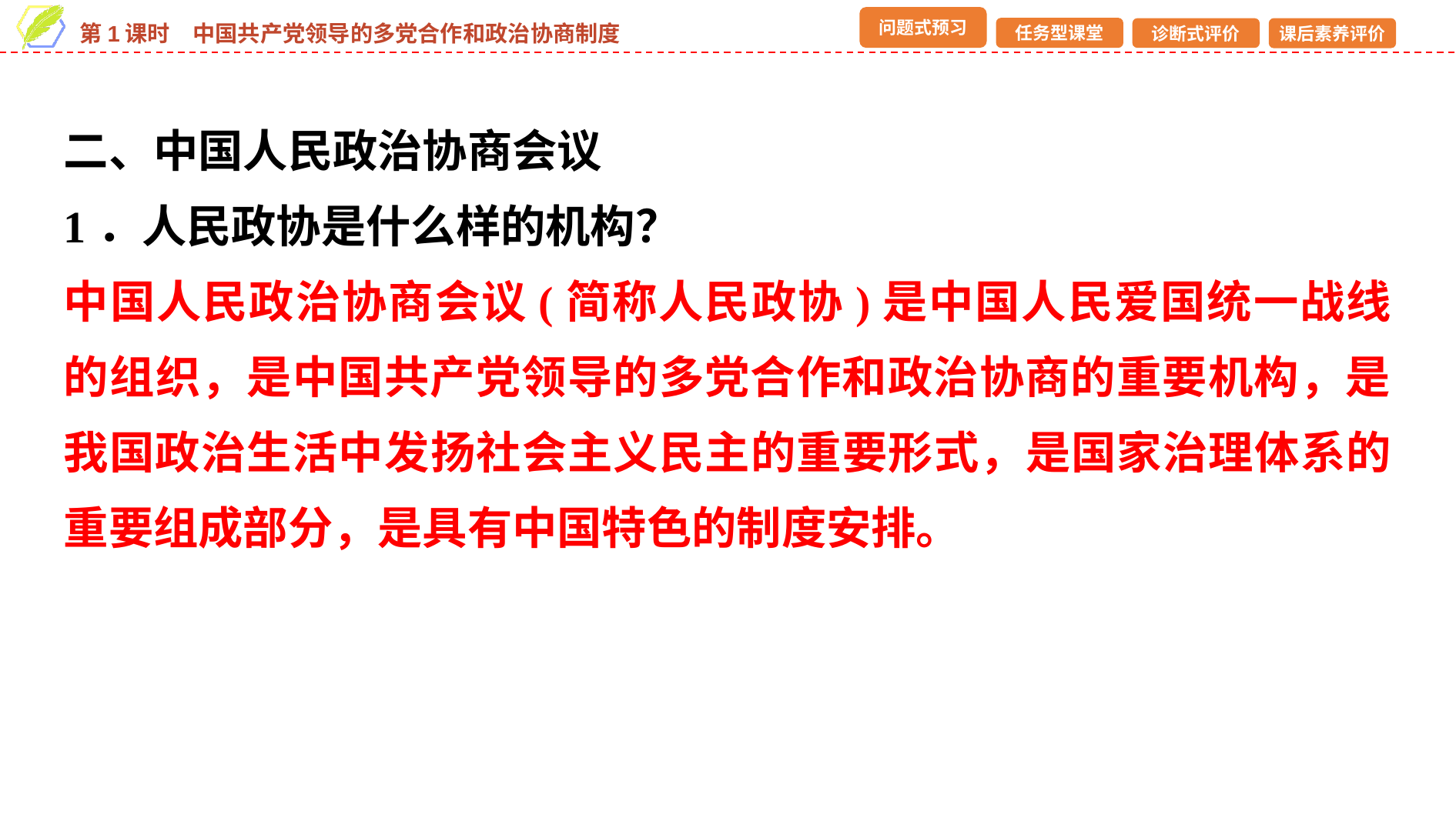

二、中国人民政治协商会议
1．人民政协是什么样的机构？
中国人民政治协商会议(简称人民政协)是中国人民爱国统一战线的组织，是中国共产党领导的多党合作和政治协商的重要机构，是我国政治生活中发扬社会主义民主的重要形式，是国家治理体系的重要组成部分，是具有中国特色的制度安排。